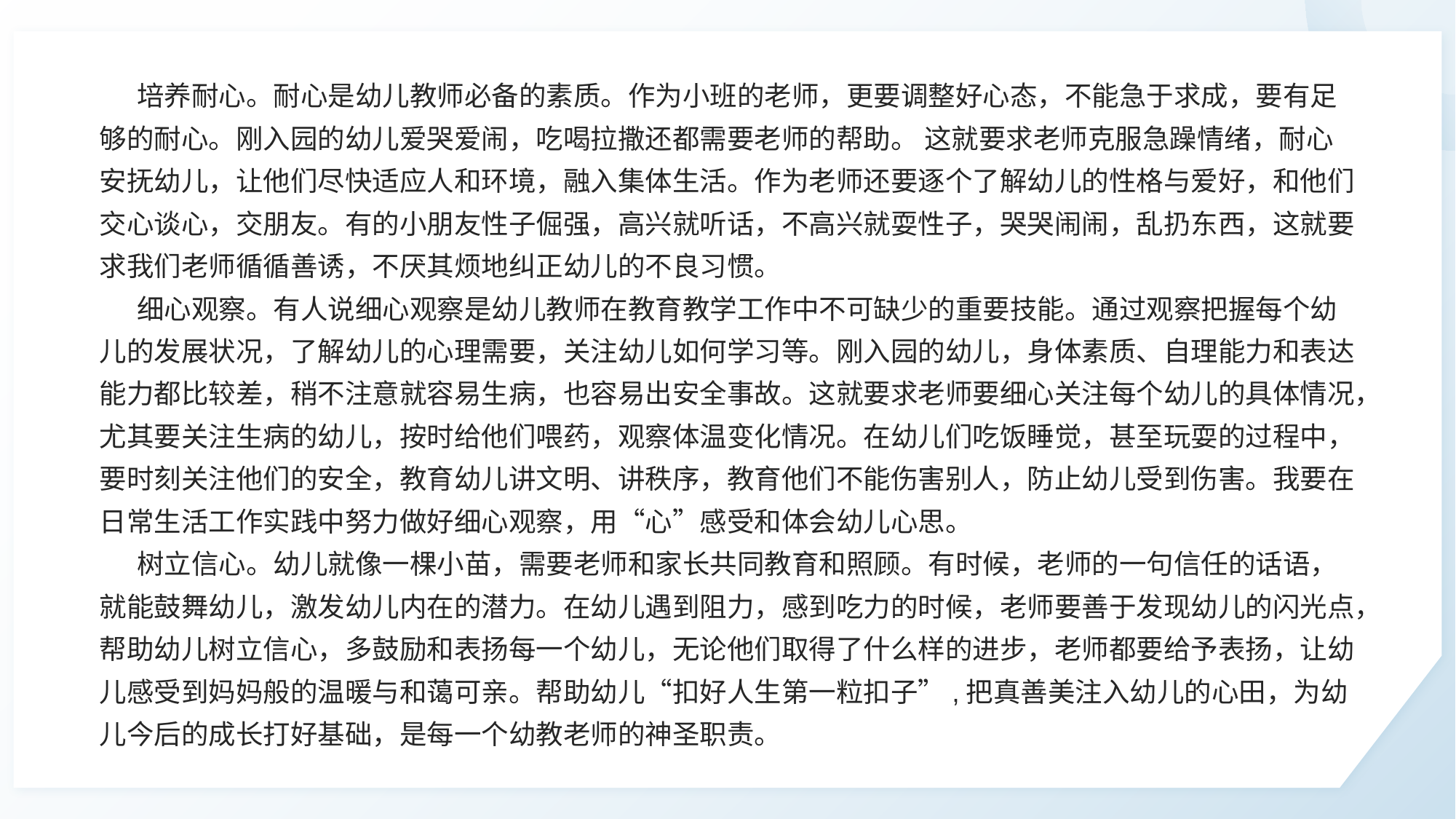

培养耐心。耐心是幼儿教师必备的素质。作为小班的老师，更要调整好心态，不能急于求成，要有足够的耐心。刚入园的幼儿爱哭爱闹，吃喝拉撒还都需要老师的帮助。 这就要求老师克服急躁情绪，耐心安抚幼儿，让他们尽快适应人和环境，融入集体生活。作为老师还要逐个了解幼儿的性格与爱好，和他们交心谈心，交朋友。有的小朋友性子倔强，高兴就听话，不高兴就耍性子，哭哭闹闹，乱扔东西，这就要求我们老师循循善诱，不厌其烦地纠正幼儿的不良习惯。
     细心观察。有人说细心观察是幼儿教师在教育教学工作中不可缺少的重要技能。通过观察把握每个幼儿的发展状况，了解幼儿的心理需要，关注幼儿如何学习等。刚入园的幼儿，身体素质、自理能力和表达能力都比较差，稍不注意就容易生病，也容易出安全事故。这就要求老师要细心关注每个幼儿的具体情况，尤其要关注生病的幼儿，按时给他们喂药，观察体温变化情况。在幼儿们吃饭睡觉，甚至玩耍的过程中，要时刻关注他们的安全，教育幼儿讲文明、讲秩序，教育他们不能伤害别人，防止幼儿受到伤害。我要在日常生活工作实践中努力做好细心观察，用“心”感受和体会幼儿心思。
     树立信心。幼儿就像一棵小苗，需要老师和家长共同教育和照顾。有时候，老师的一句信任的话语，就能鼓舞幼儿，激发幼儿内在的潜力。在幼儿遇到阻力，感到吃力的时候，老师要善于发现幼儿的闪光点，帮助幼儿树立信心，多鼓励和表扬每一个幼儿，无论他们取得了什么样的进步，老师都要给予表扬，让幼儿感受到妈妈般的温暖与和蔼可亲。帮助幼儿“扣好人生第一粒扣子”,把真善美注入幼儿的心田，为幼儿今后的成长打好基础，是每一个幼教老师的神圣职责。